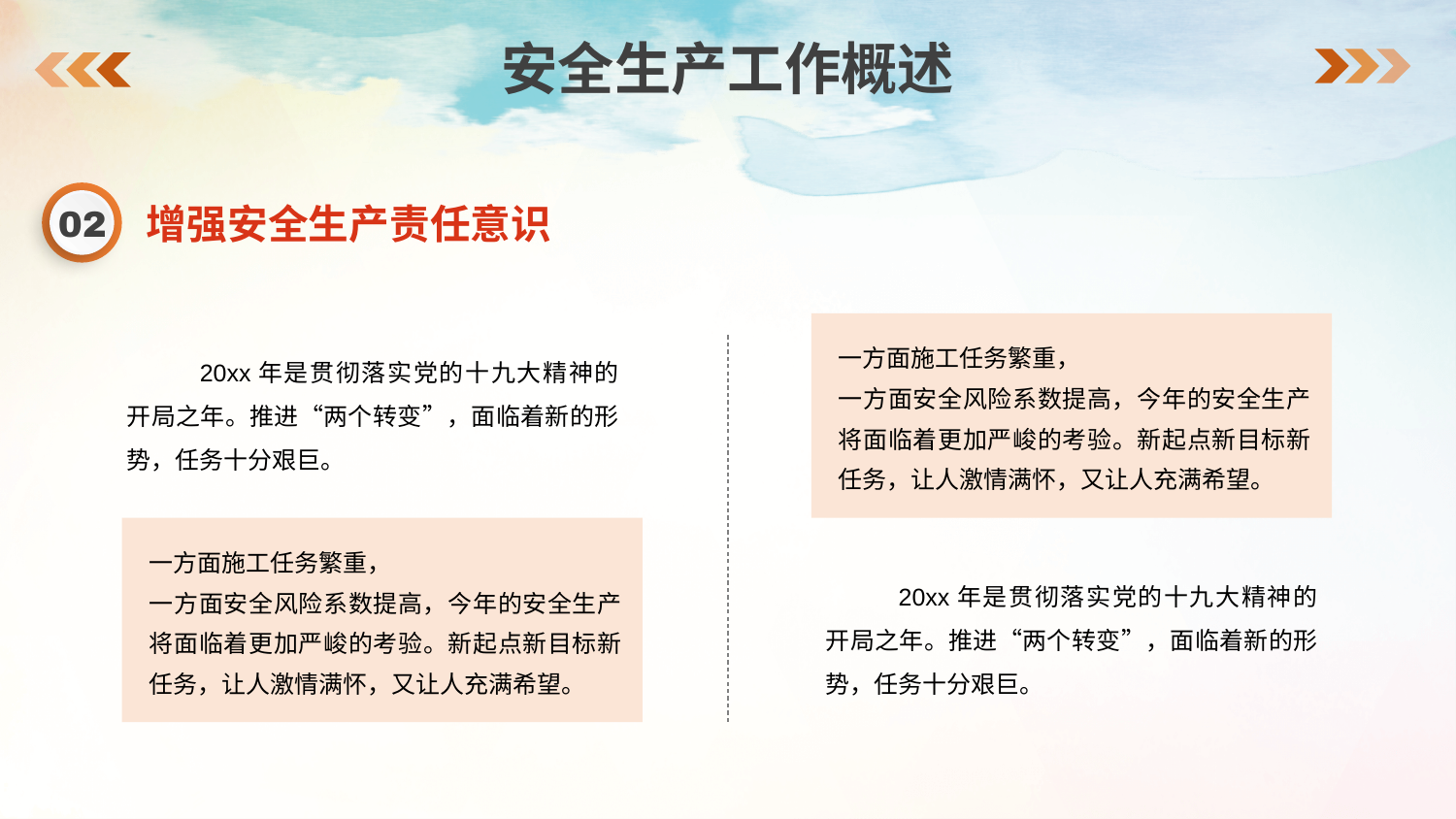

安全生产工作概述

02
增强安全生产责任意识

一方面施工任务繁重，
一方面安全风险系数提高，今年的安全生产将面临着更加严峻的考验。新起点新目标新任务，让人激情满怀，又让人充满希望。
20xx年是贯彻落实党的十九大精神的开局之年。推进“两个转变”，面临着新的形势，任务十分艰巨。

一方面施工任务繁重，
一方面安全风险系数提高，今年的安全生产将面临着更加严峻的考验。新起点新目标新任务，让人激情满怀，又让人充满希望。
20xx年是贯彻落实党的十九大精神的开局之年。推进“两个转变”，面临着新的形势，任务十分艰巨。